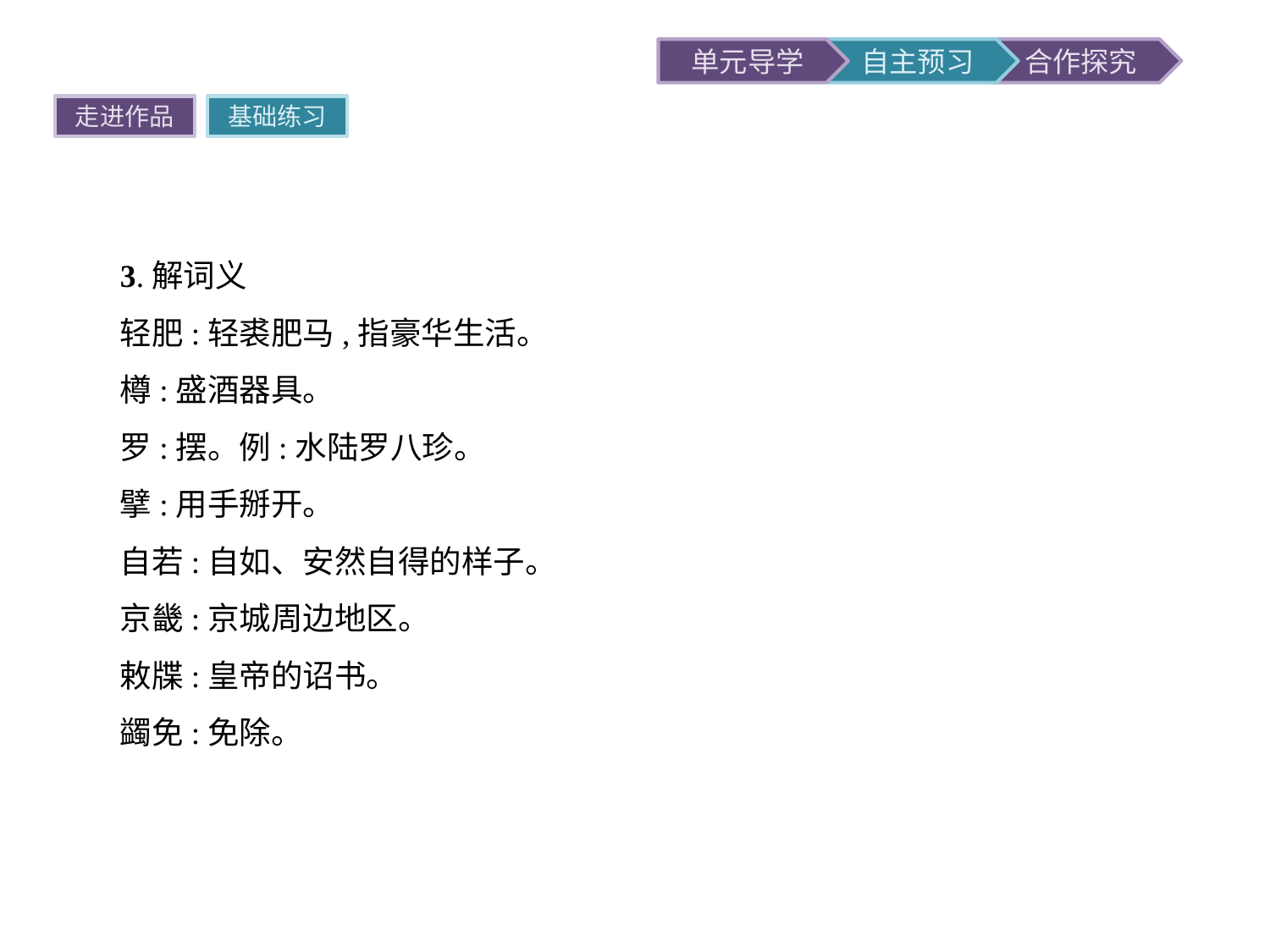

走进作品
基础练习
3.解词义
轻肥:轻裘肥马,指豪华生活。
樽:盛酒器具。
罗:摆。例:水陆罗八珍。
擘:用手掰开。
自若:自如、安然自得的样子。
京畿:京城周边地区。
敕牒:皇帝的诏书。
蠲免:免除。